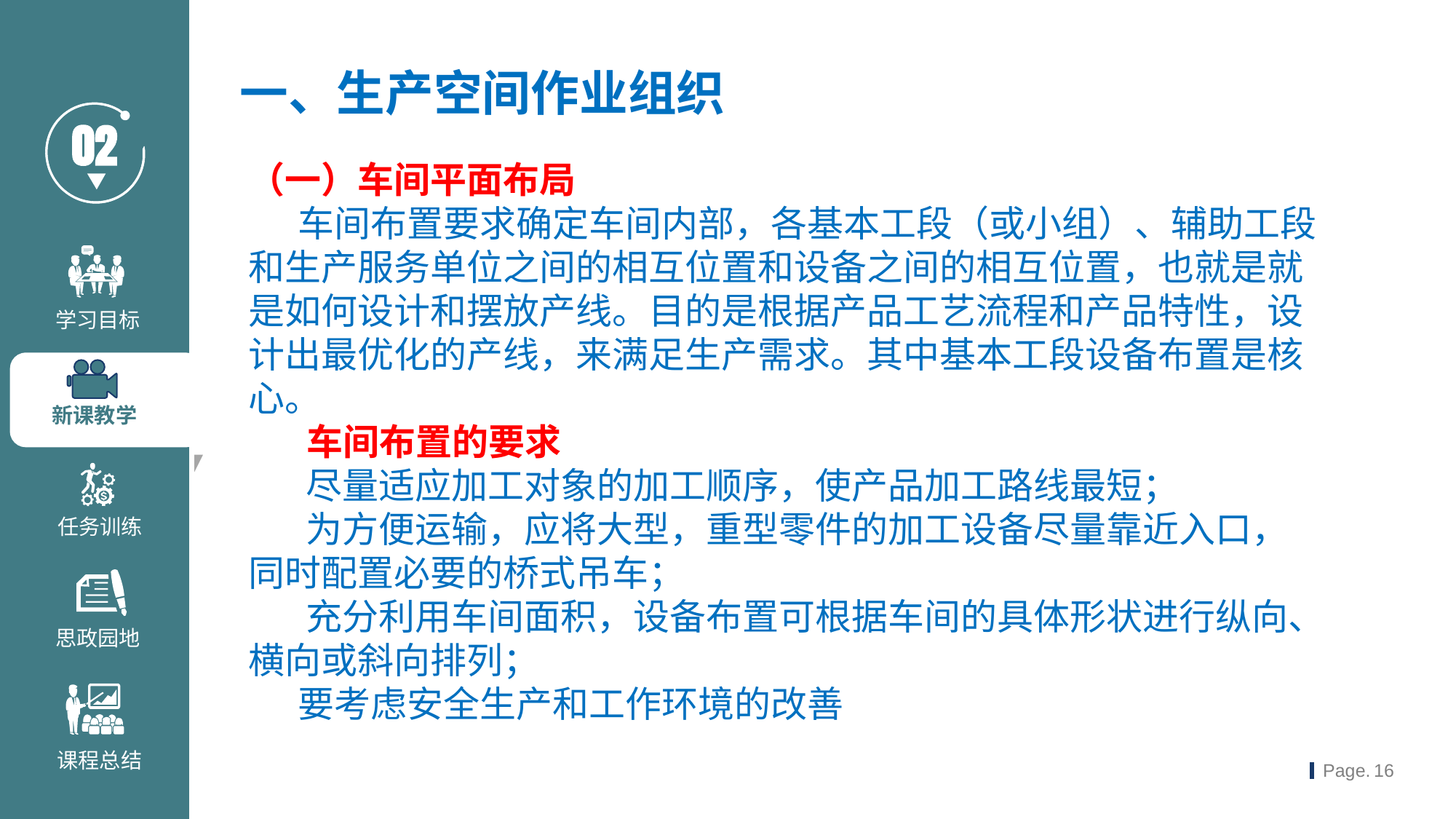

一、生产空间作业组织
（一）车间平面布局
     车间布置要求确定车间内部，各基本工段（或小组）、辅助工段和生产服务单位之间的相互位置和设备之间的相互位置，也就是就是如何设计和摆放产线。目的是根据产品工艺流程和产品特性，设计出最优化的产线，来满足生产需求。其中基本工段设备布置是核心。
      车间布置的要求
      尽量适应加工对象的加工顺序，使产品加工路线最短；
      为方便运输，应将大型，重型零件的加工设备尽量靠近入口，    同时配置必要的桥式吊车；
      充分利用车间面积，设备布置可根据车间的具体形状进行纵向、横向或斜向排列；
     要考虑安全生产和工作环境的改善